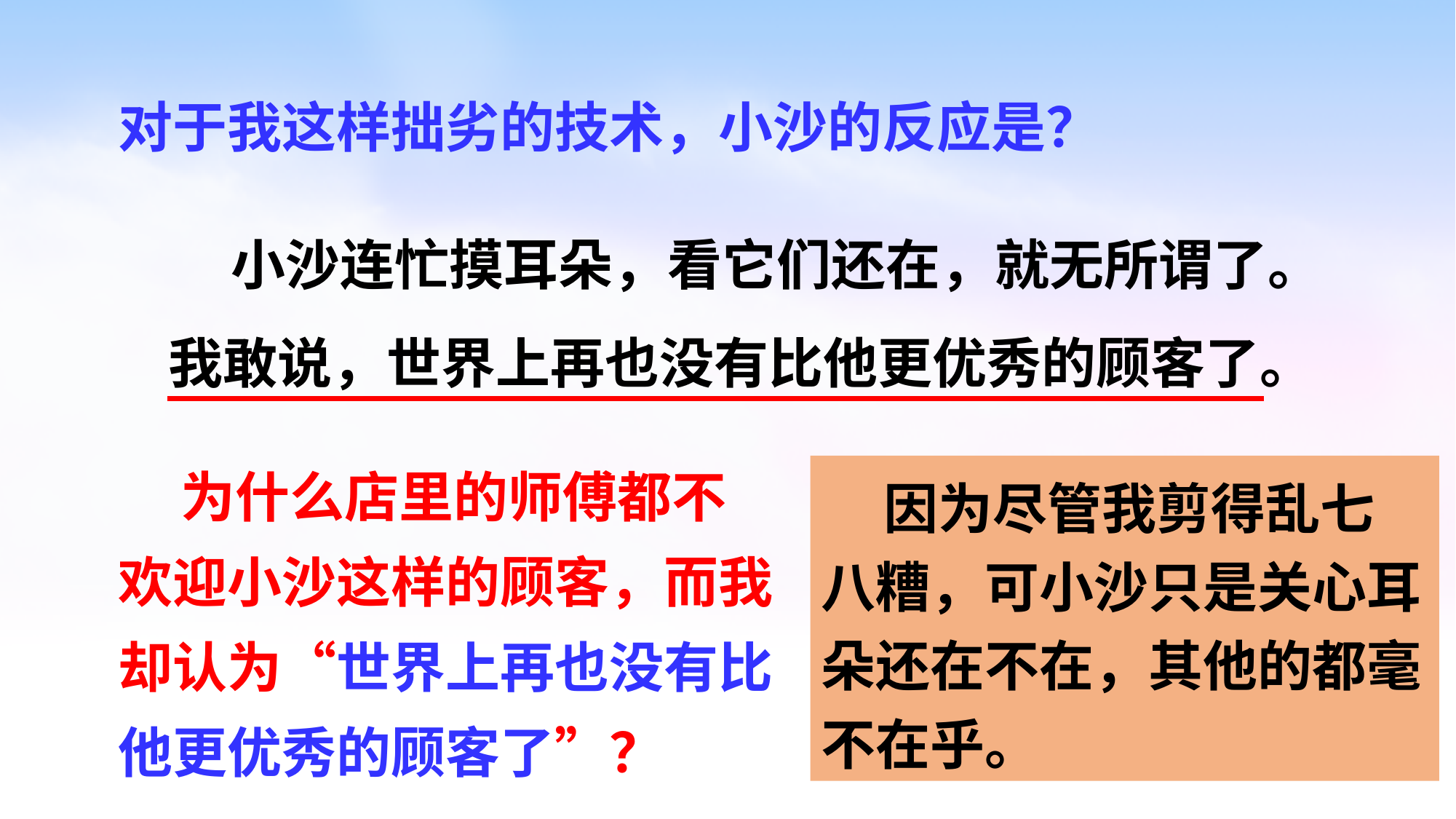

对于我这样拙劣的技术，小沙的反应是？
    小沙连忙摸耳朵，看它们还在，就无所谓了。我敢说，世界上再也没有比他更优秀的顾客了。
    为什么店里的师傅都不欢迎小沙这样的顾客，而我却认为“世界上再也没有比他更优秀的顾客了”？
    因为尽管我剪得乱七八糟，可小沙只是关心耳朵还在不在，其他的都毫不在乎。